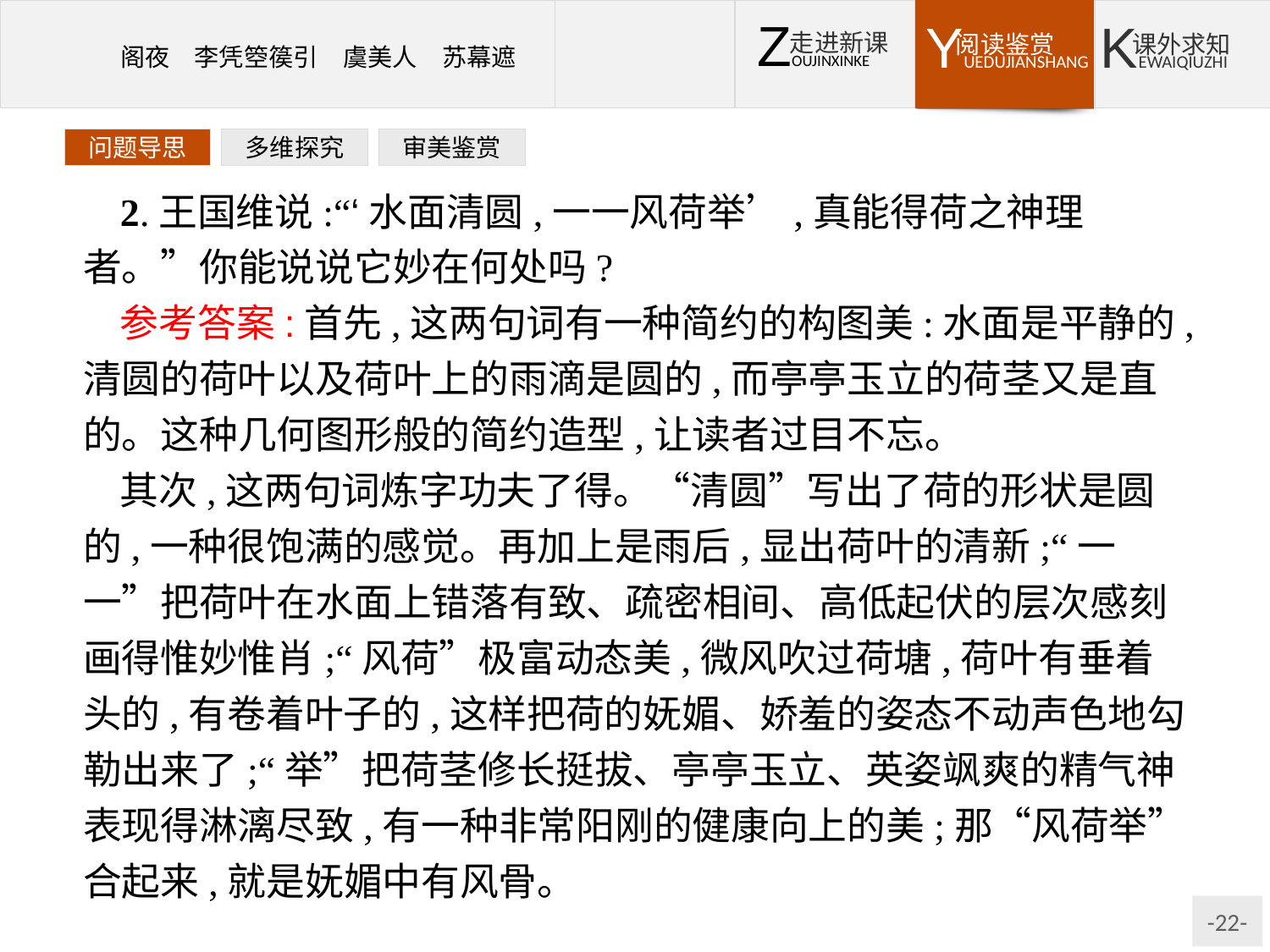

问题导思
多维探究
审美鉴赏
2.王国维说:“‘水面清圆,一一风荷举’,真能得荷之神理者。”你能说说它妙在何处吗?
参考答案:首先,这两句词有一种简约的构图美:水面是平静的,清圆的荷叶以及荷叶上的雨滴是圆的,而亭亭玉立的荷茎又是直的。这种几何图形般的简约造型,让读者过目不忘。
其次,这两句词炼字功夫了得。“清圆”写出了荷的形状是圆的,一种很饱满的感觉。再加上是雨后,显出荷叶的清新;“一一”把荷叶在水面上错落有致、疏密相间、高低起伏的层次感刻画得惟妙惟肖;“风荷”极富动态美,微风吹过荷塘,荷叶有垂着头的,有卷着叶子的,这样把荷的妩媚、娇羞的姿态不动声色地勾勒出来了;“举”把荷茎修长挺拔、亭亭玉立、英姿飒爽的精气神表现得淋漓尽致,有一种非常阳刚的健康向上的美;那“风荷举”合起来,就是妩媚中有风骨。